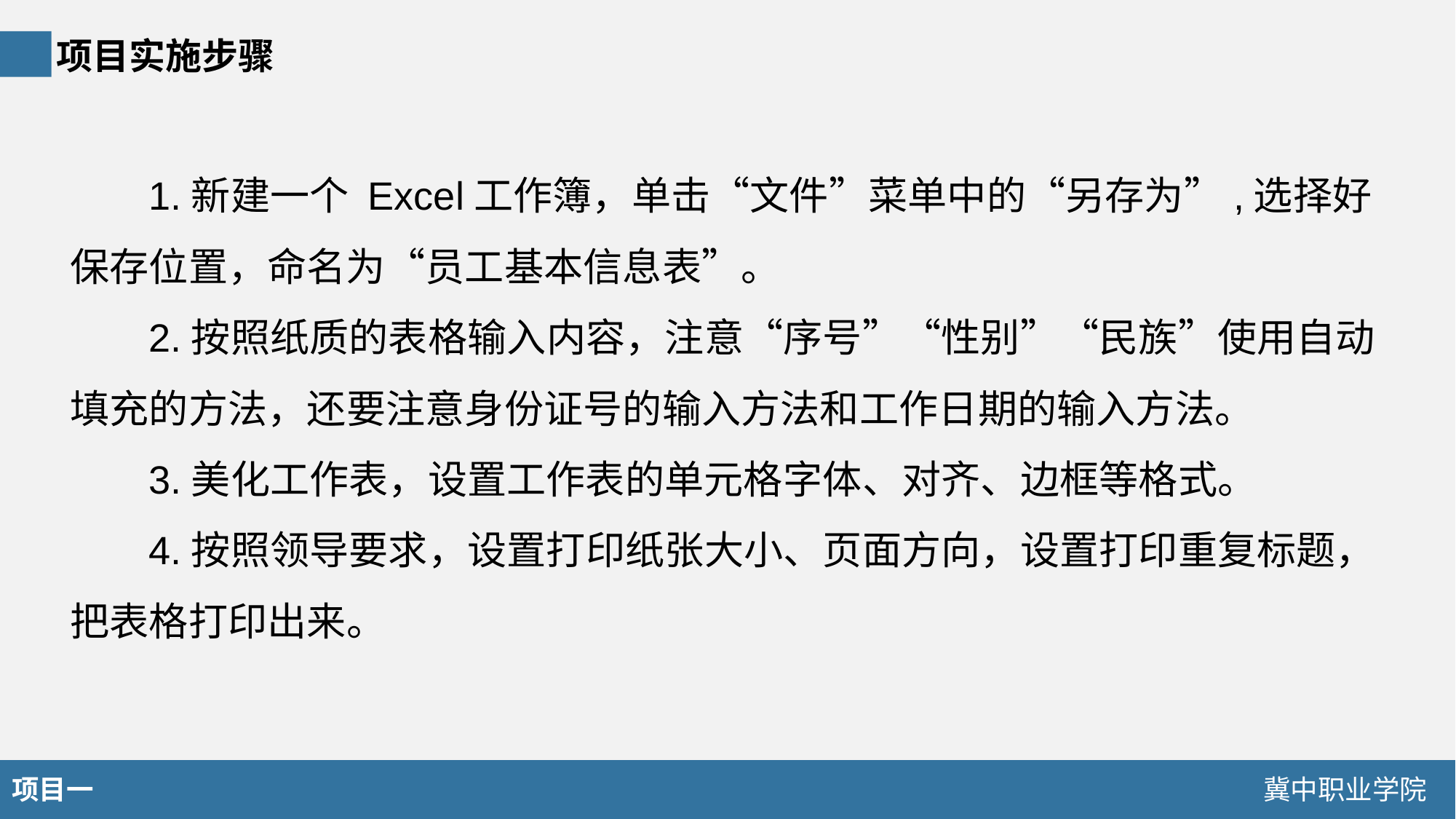

项目实施步骤
1.新建一个 Excel工作簿，单击“文件”菜单中的“另存为”,选择好保存位置，命名为“员工基本信息表”。
2.按照纸质的表格输入内容，注意“序号”“性别”“民族”使用自动填充的方法，还要注意身份证号的输入方法和工作日期的输入方法。
3.美化工作表，设置工作表的单元格字体、对齐、边框等格式。
4.按照领导要求，设置打印纸张大小、页面方向，设置打印重复标题，把表格打印出来。

项目一
冀中职业学院